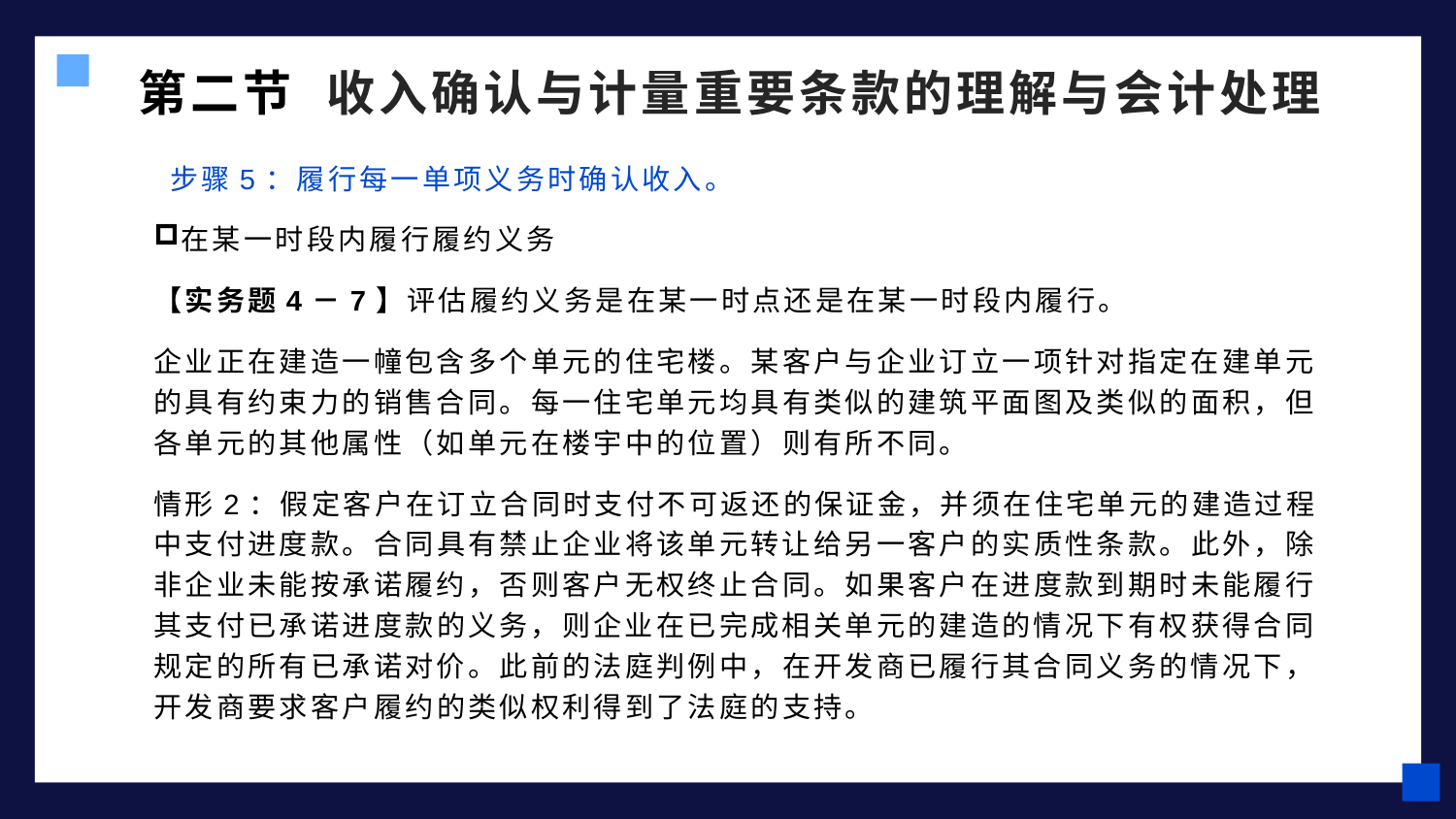

第二节  收入确认与计量重要条款的理解与会计处理
 步骤5：履行每一单项义务时确认收入。
在某一时段内履行履约义务
【实务题4－7】评估履约义务是在某一时点还是在某一时段内履行。
企业正在建造一幢包含多个单元的住宅楼。某客户与企业订立一项针对指定在建单元的具有约束力的销售合同。每一住宅单元均具有类似的建筑平面图及类似的面积，但各单元的其他属性（如单元在楼宇中的位置）则有所不同。
情形2：假定客户在订立合同时支付不可返还的保证金，并须在住宅单元的建造过程中支付进度款。合同具有禁止企业将该单元转让给另一客户的实质性条款。此外，除非企业未能按承诺履约，否则客户无权终止合同。如果客户在进度款到期时未能履行其支付已承诺进度款的义务，则企业在已完成相关单元的建造的情况下有权获得合同规定的所有已承诺对价。此前的法庭判例中，在开发商已履行其合同义务的情况下，开发商要求客户履约的类似权利得到了法庭的支持。